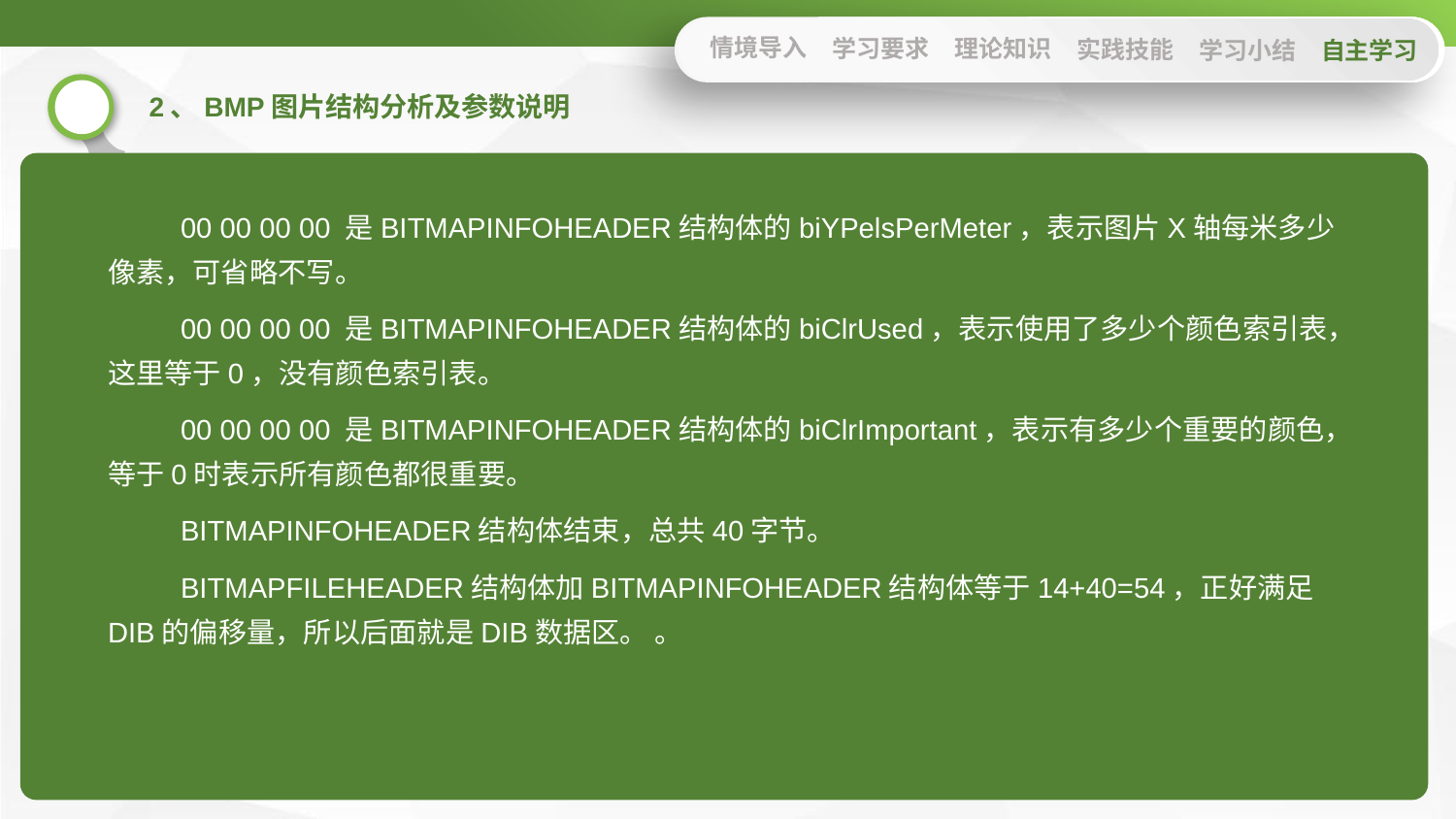

情境导入
学习要求
理论知识
实践技能
学习小结
自主学习
2、BMP图片结构分析及参数说明
00 00 00 00 是BITMAPINFOHEADER结构体的biYPelsPerMeter，表示图片X轴每米多少像素，可省略不写。
00 00 00 00 是BITMAPINFOHEADER结构体的biClrUsed，表示使用了多少个颜色索引表，这里等于0，没有颜色索引表。
00 00 00 00 是BITMAPINFOHEADER结构体的biClrImportant，表示有多少个重要的颜色，等于0时表示所有颜色都很重要。
BITMAPINFOHEADER结构体结束，总共40字节。
BITMAPFILEHEADER结构体加BITMAPINFOHEADER结构体等于14+40=54，正好满足DIB的偏移量，所以后面就是DIB数据区。 。